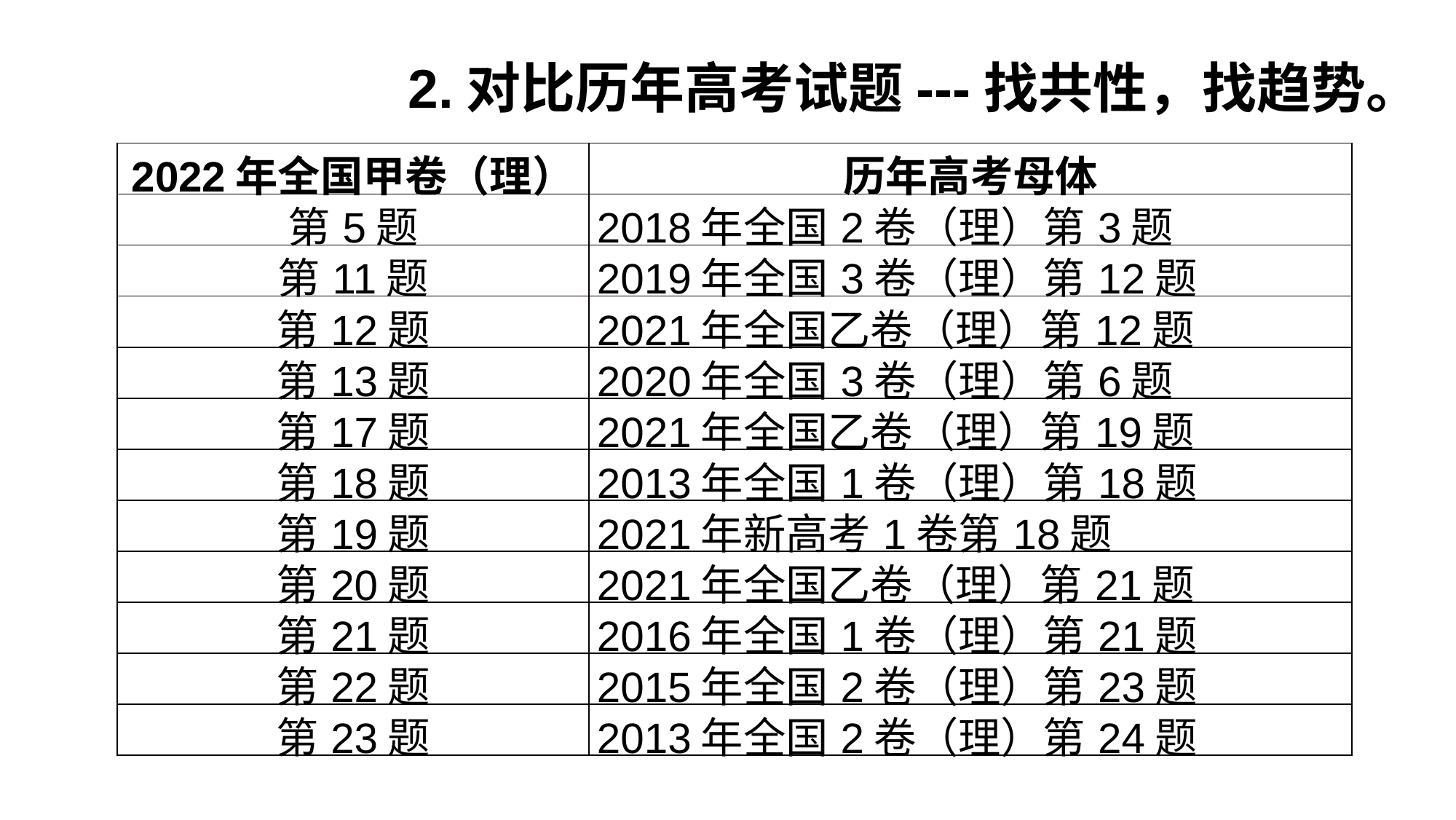

2.对比历年高考试题---找共性，找趋势。
| 2022年全国甲卷（理） | 历年高考母体 |
| --- | --- |
| 第5题 | 2018年全国2卷（理）第3题 |
| 第11题 | 2019年全国3卷（理）第12题 |
| 第12题 | 2021年全国乙卷（理）第12题 |
| 第13题 | 2020年全国3卷（理）第6题 |
| 第17题 | 2021年全国乙卷（理）第19题 |
| 第18题 | 2013年全国1卷（理）第18题 |
| 第19题 | 2021年新高考1卷第18题 |
| 第20题 | 2021年全国乙卷（理）第21题 |
| 第21题 | 2016年全国1卷（理）第21题 |
| 第22题 | 2015年全国2卷（理）第23题 |
| 第23题 | 2013年全国2卷（理）第24题 |